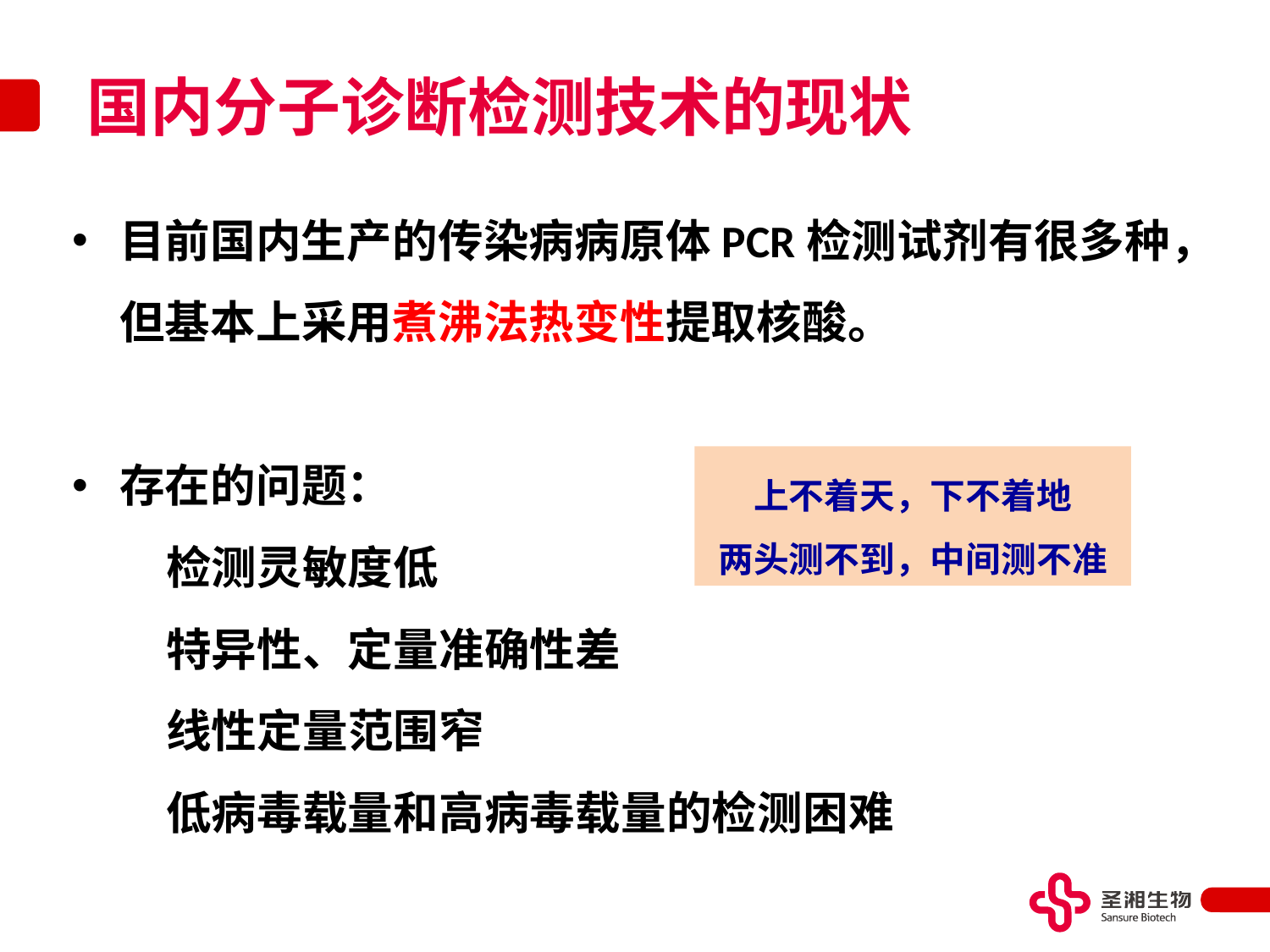

# 国内分子诊断检测技术的现状
目前国内生产的传染病病原体PCR检测试剂有很多种，但基本上采用煮沸法热变性提取核酸。

存在的问题：
        检测灵敏度低
        特异性、定量准确性差
        线性定量范围窄
        低病毒载量和高病毒载量的检测困难
上不着天，下不着地
两头测不到，中间测不准